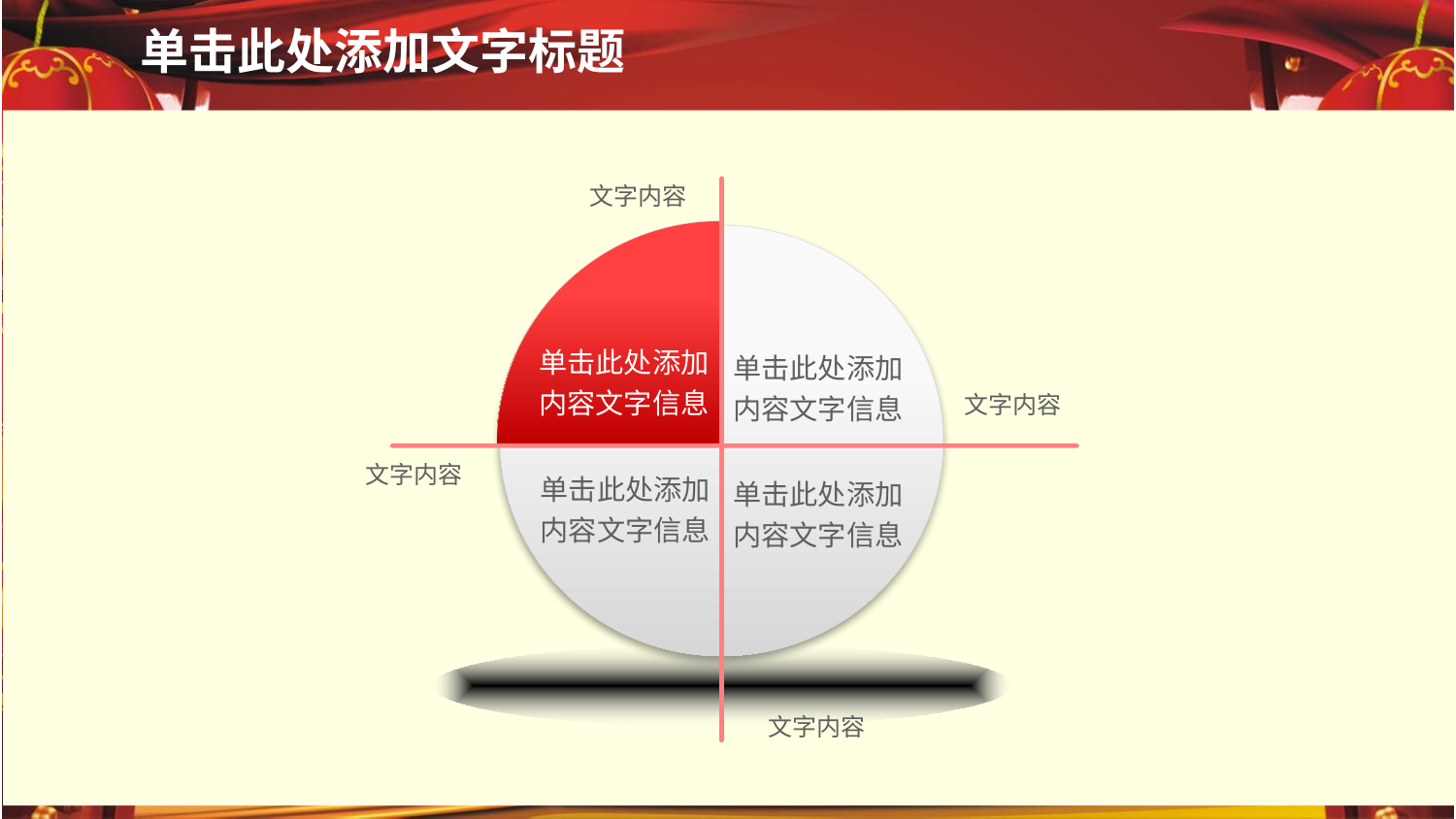

文字内容

单击此处添加
内容文字信息
单击此处添加
内容文字信息
文字内容
文字内容
单击此处添加
内容文字信息
单击此处添加
内容文字信息

文字内容